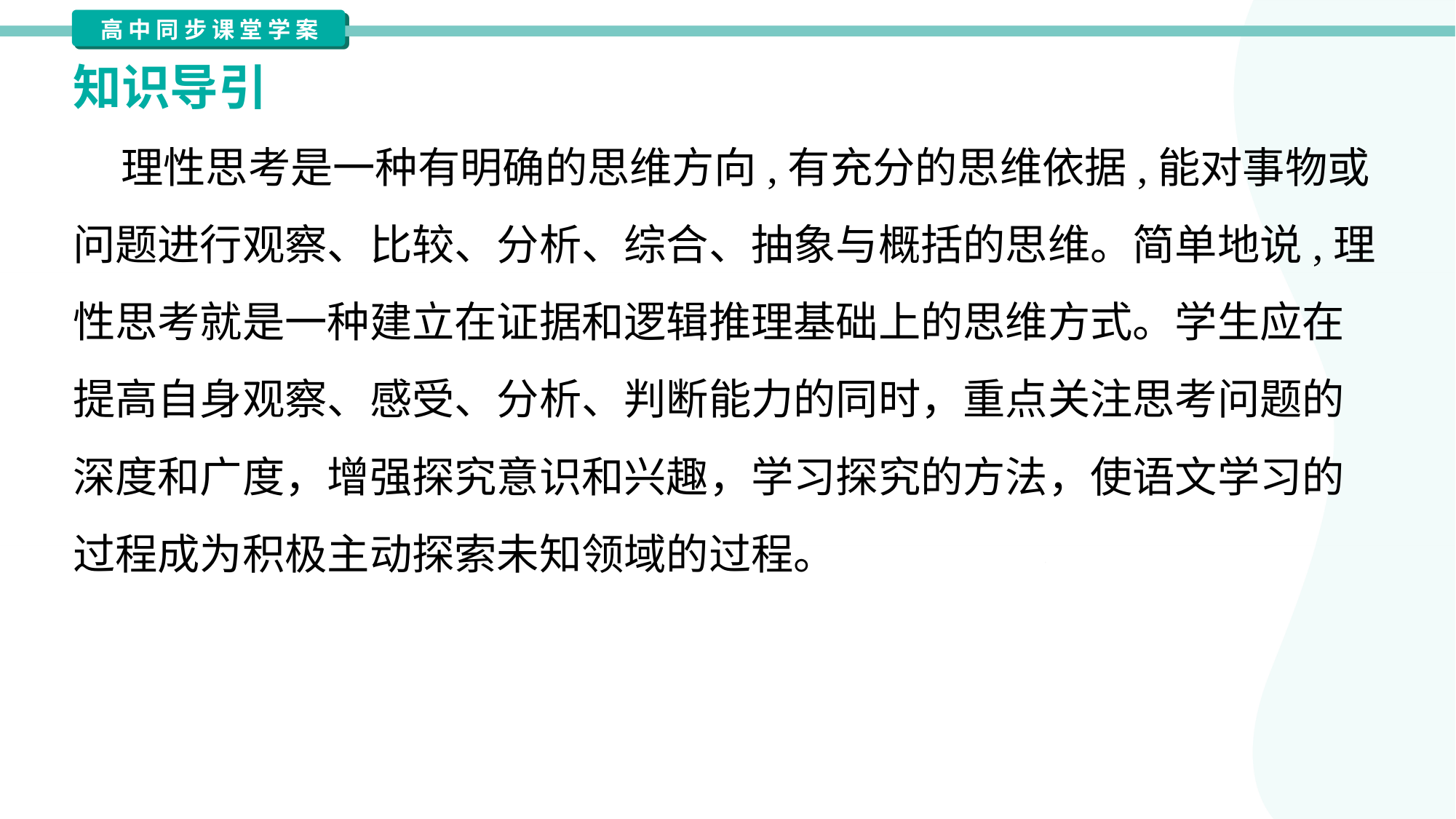

知识导引
    理性思考是一种有明确的思维方向,有充分的思维依据,能对事物或
问题进行观察、比较、分析、综合、抽象与概括的思维。简单地说,理
性思考就是一种建立在证据和逻辑推理基础上的思维方式。学生应在
提高自身观察、感受、分析、判断能力的同时，重点关注思考问题的
深度和广度，增强探究意识和兴趣，学习探究的方法，使语文学习的
过程成为积极主动探索未知领域的过程。